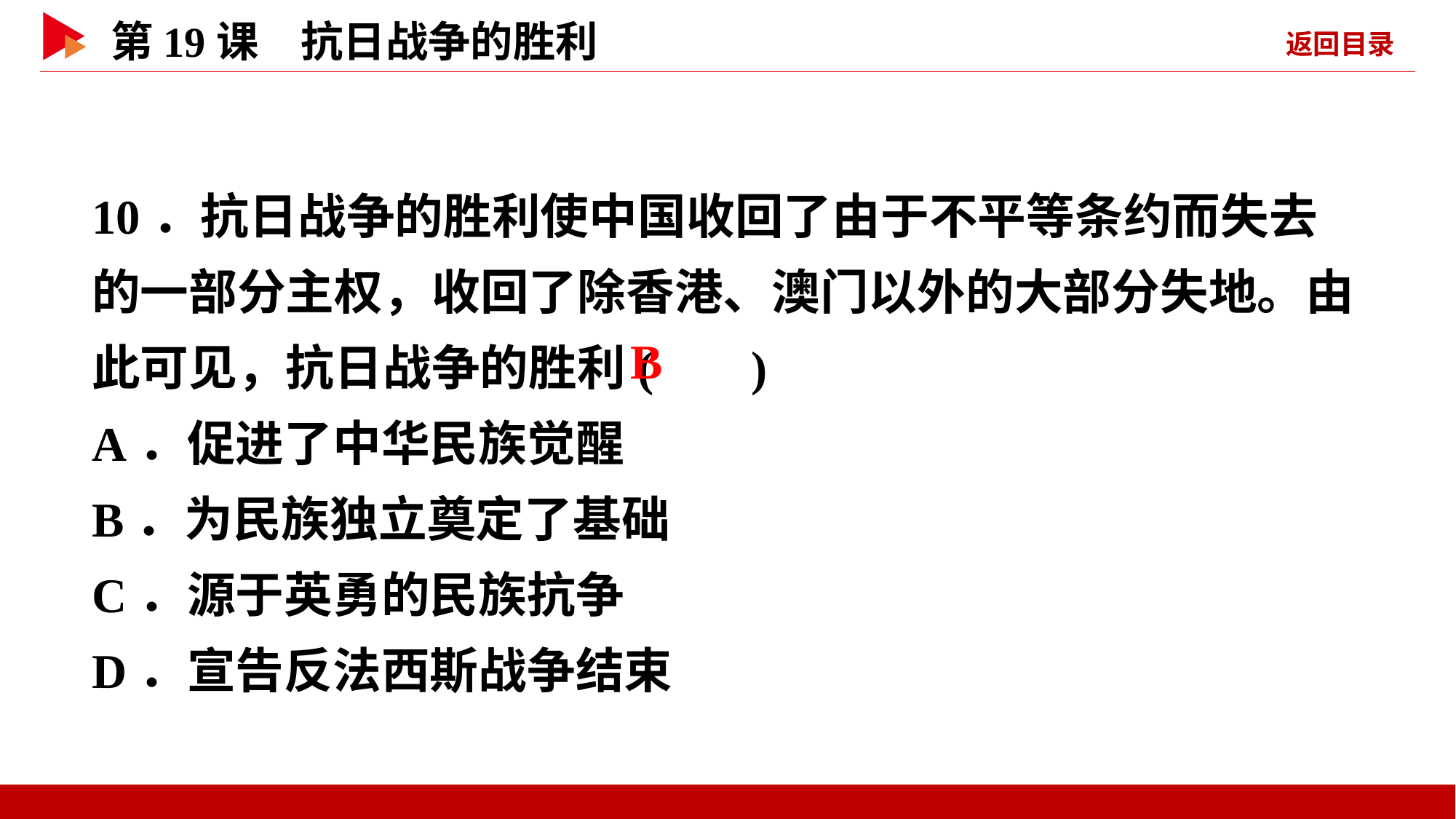

10．抗日战争的胜利使中国收回了由于不平等条约而失去的一部分主权，收回了除香港、澳门以外的大部分失地。由此可见，抗日战争的胜利(        )
A．促进了中华民族觉醒
B．为民族独立奠定了基础
C．源于英勇的民族抗争
D．宣告反法西斯战争结束
   B